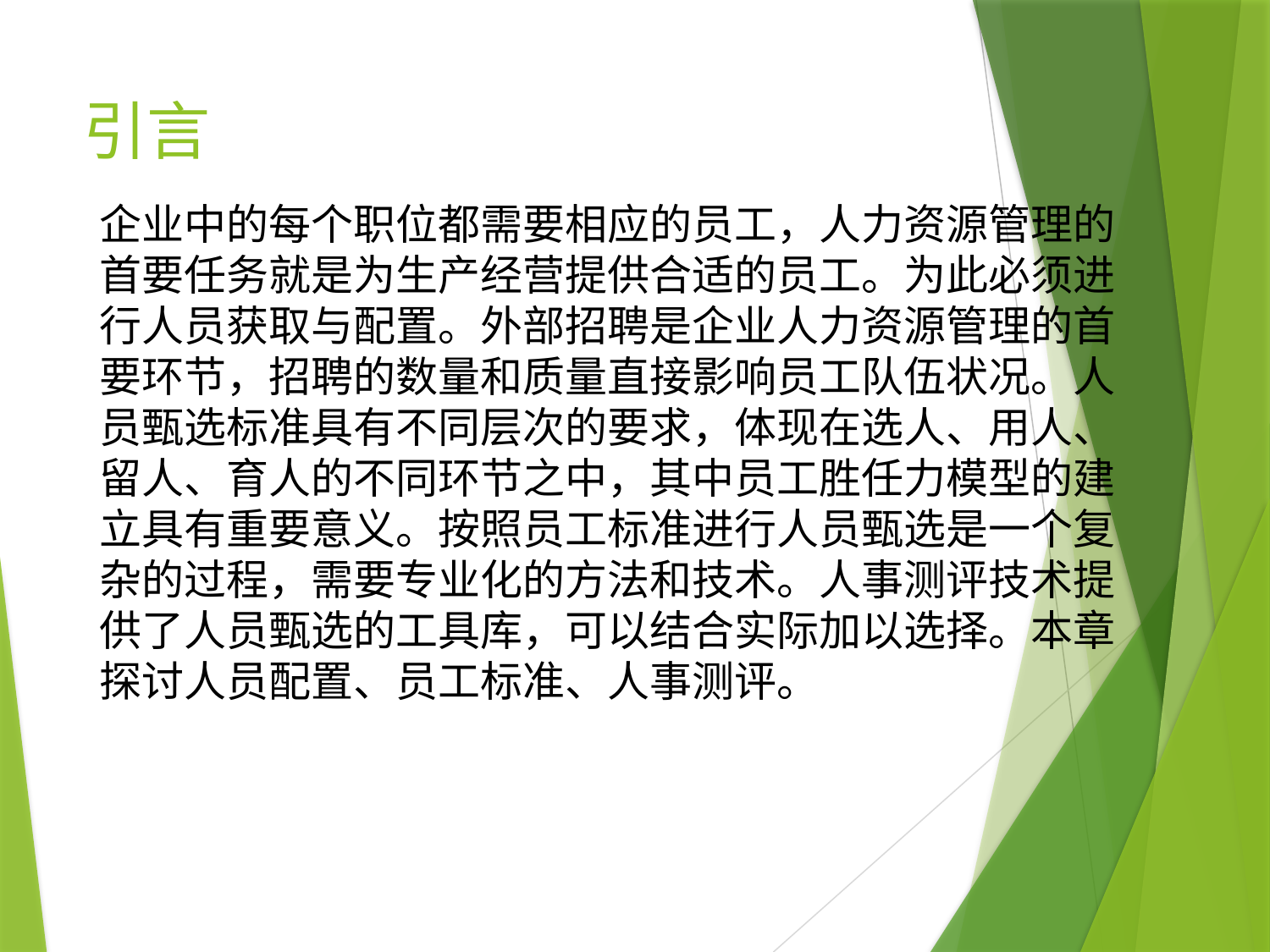

# 引言
企业中的每个职位都需要相应的员工，人力资源管理的首要任务就是为生产经营提供合适的员工。为此必须进行人员获取与配置。外部招聘是企业人力资源管理的首要环节，招聘的数量和质量直接影响员工队伍状况。人员甄选标准具有不同层次的要求，体现在选人、用人、留人、育人的不同环节之中，其中员工胜任力模型的建立具有重要意义。按照员工标准进行人员甄选是一个复杂的过程，需要专业化的方法和技术。人事测评技术提供了人员甄选的工具库，可以结合实际加以选择。本章探讨人员配置、员工标准、人事测评。